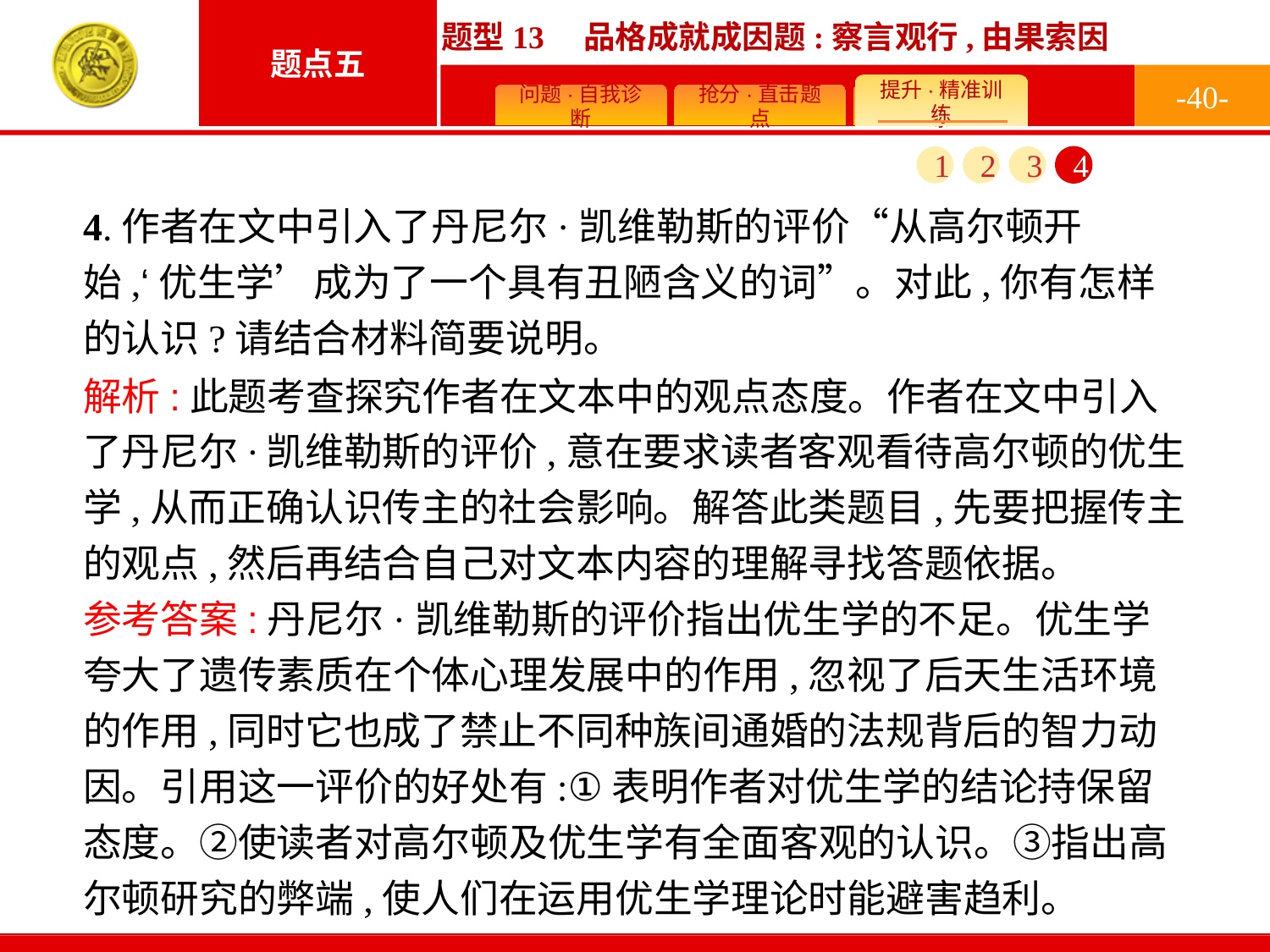

-40-
1
2
3
4
4.作者在文中引入了丹尼尔·凯维勒斯的评价“从高尔顿开始,‘优生学’成为了一个具有丑陋含义的词”。对此,你有怎样的认识?请结合材料简要说明。
解析:此题考查探究作者在文本中的观点态度。作者在文中引入了丹尼尔·凯维勒斯的评价,意在要求读者客观看待高尔顿的优生学,从而正确认识传主的社会影响。解答此类题目,先要把握传主的观点,然后再结合自己对文本内容的理解寻找答题依据。
参考答案:丹尼尔·凯维勒斯的评价指出优生学的不足。优生学夸大了遗传素质在个体心理发展中的作用,忽视了后天生活环境的作用,同时它也成了禁止不同种族间通婚的法规背后的智力动因。引用这一评价的好处有:①表明作者对优生学的结论持保留态度。②使读者对高尔顿及优生学有全面客观的认识。③指出高尔顿研究的弊端,使人们在运用优生学理论时能避害趋利。